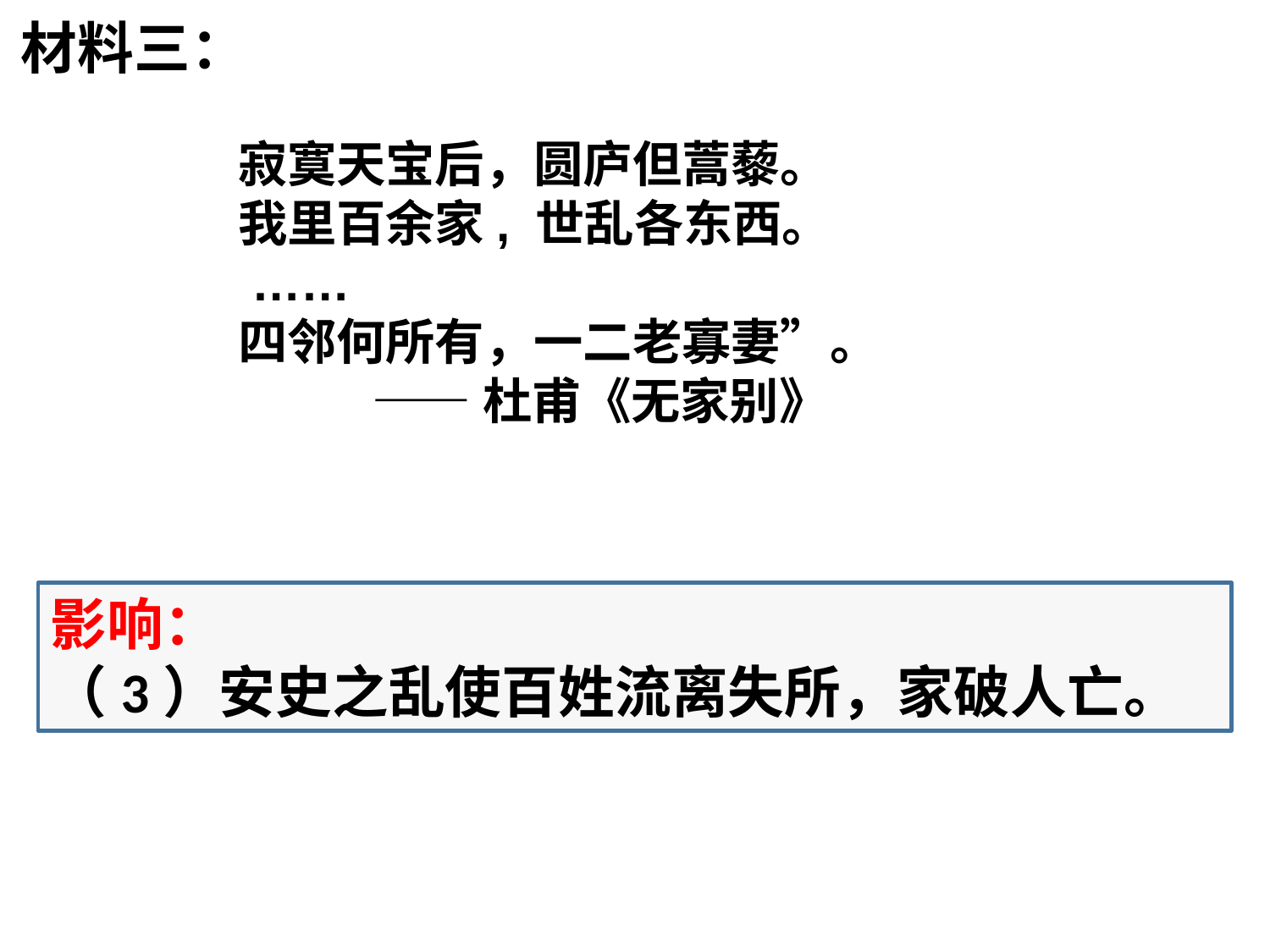

材料三：
寂寞天宝后，圆庐但蒿藜。
我里百余家, 世乱各东西。
 ……
四邻何所有，一二老寡妻”。
            ——杜甫《无家别》
影响：
（3）安史之乱使百姓流离失所，家破人亡。